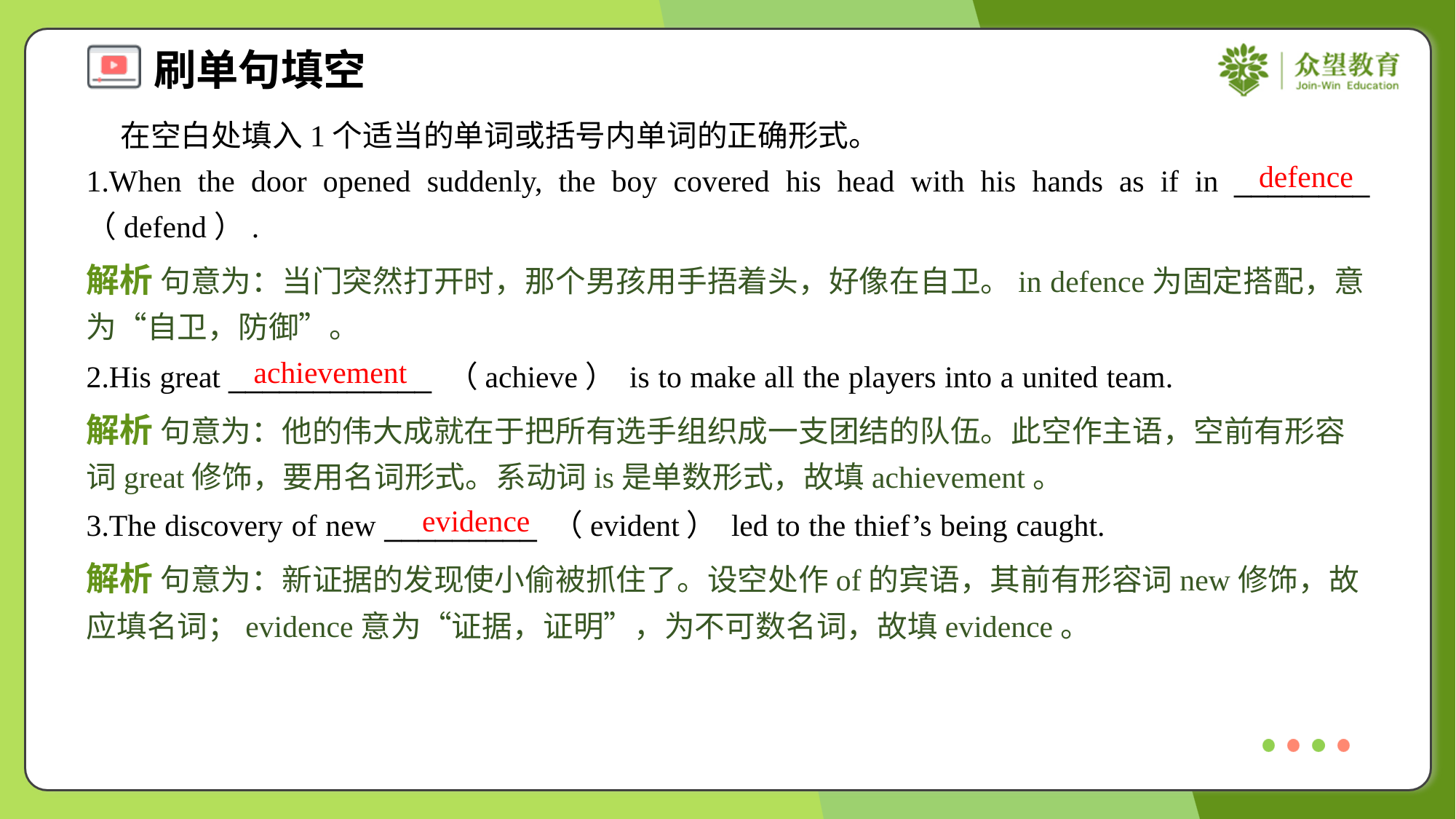

在空白处填入1个适当的单词或括号内单词的正确形式。
1.When the door opened suddenly, the boy covered his head with his hands as if in ________ （defend）.
defence
解析 句意为：当门突然打开时，那个男孩用手捂着头，好像在自卫。in defence为固定搭配，意为“自卫，防御”。
achievement
2.His great ____________ （achieve） is to make all the players into a united team.
解析 句意为：他的伟大成就在于把所有选手组织成一支团结的队伍。此空作主语，空前有形容词great修饰，要用名词形式。系动词is是单数形式，故填achievement。
evidence
3.The discovery of new _________ （evident） led to the thief’s being caught.
解析 句意为：新证据的发现使小偷被抓住了。设空处作of的宾语，其前有形容词new修饰，故应填名词；evidence意为“证据，证明”，为不可数名词，故填evidence。